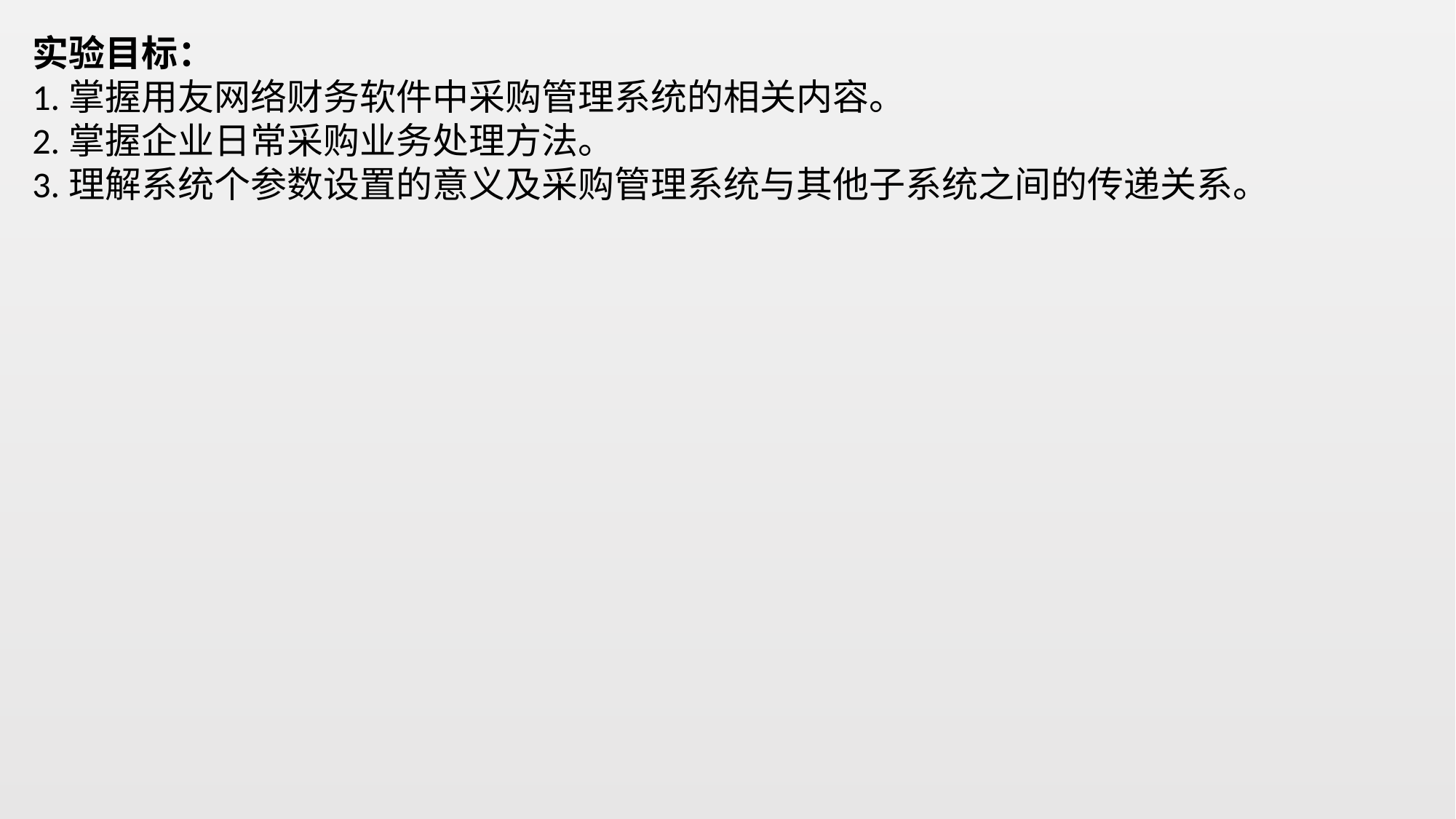

实验目标：
1.掌握用友网络财务软件中采购管理系统的相关内容。
2.掌握企业日常采购业务处理方法。
3.理解系统个参数设置的意义及采购管理系统与其他子系统之间的传递关系。